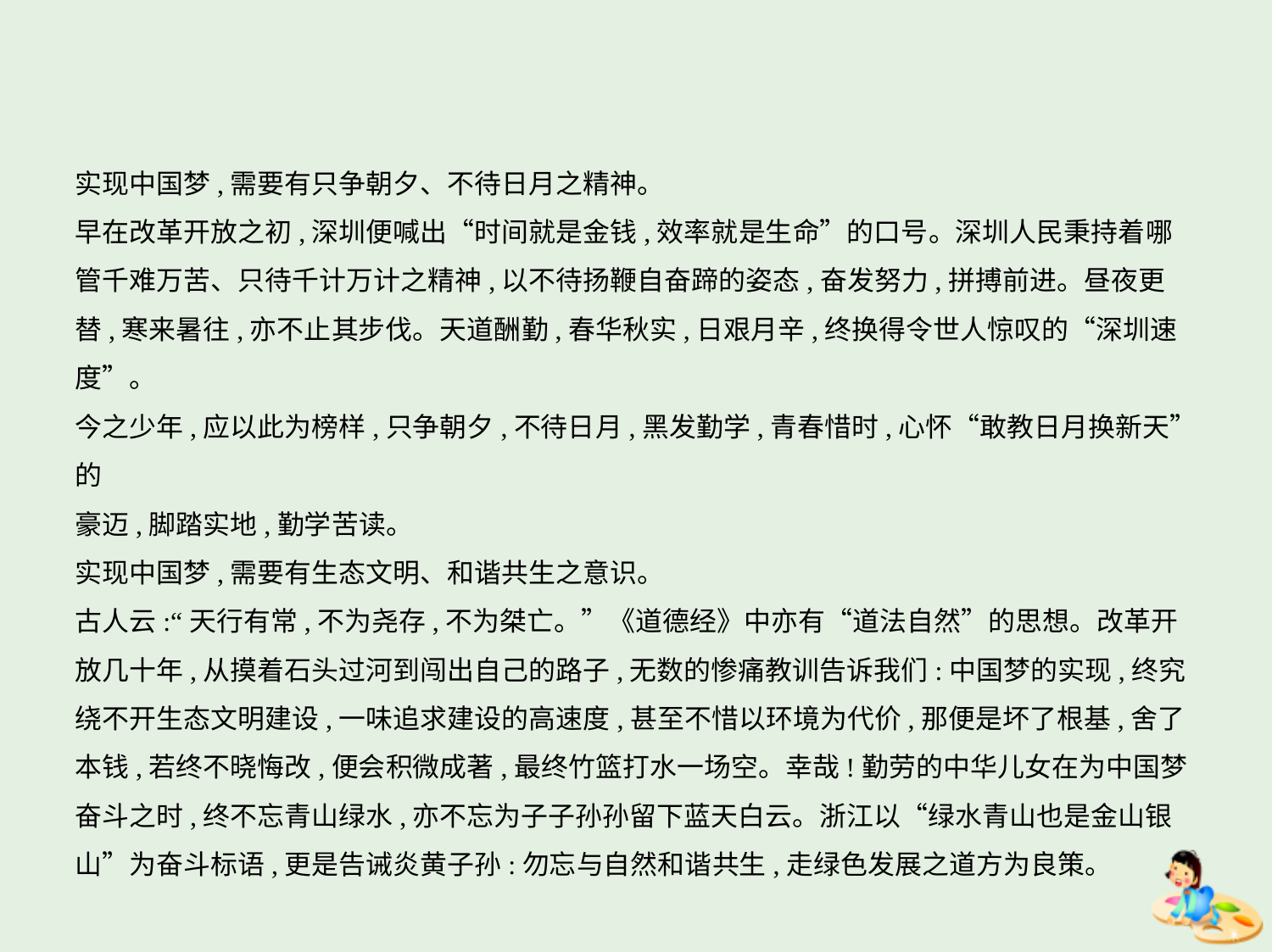

实现中国梦,需要有只争朝夕、不待日月之精神。
早在改革开放之初,深圳便喊出“时间就是金钱,效率就是生命”的口号。深圳人民秉持着哪
管千难万苦、只待千计万计之精神,以不待扬鞭自奋蹄的姿态,奋发努力,拼搏前进。昼夜更
替,寒来暑往,亦不止其步伐。天道酬勤,春华秋实,日艰月辛,终换得令世人惊叹的“深圳速
度”。
今之少年,应以此为榜样,只争朝夕,不待日月,黑发勤学,青春惜时,心怀“敢教日月换新天”的
豪迈,脚踏实地,勤学苦读。
实现中国梦,需要有生态文明、和谐共生之意识。
古人云:“天行有常,不为尧存,不为桀亡。”《道德经》中亦有“道法自然”的思想。改革开
放几十年,从摸着石头过河到闯出自己的路子,无数的惨痛教训告诉我们:中国梦的实现,终究
绕不开生态文明建设,一味追求建设的高速度,甚至不惜以环境为代价,那便是坏了根基,舍了
本钱,若终不晓悔改,便会积微成著,最终竹篮打水一场空。幸哉!勤劳的中华儿女在为中国梦
奋斗之时,终不忘青山绿水,亦不忘为子子孙孙留下蓝天白云。浙江以“绿水青山也是金山银
山”为奋斗标语,更是告诫炎黄子孙:勿忘与自然和谐共生,走绿色发展之道方为良策。